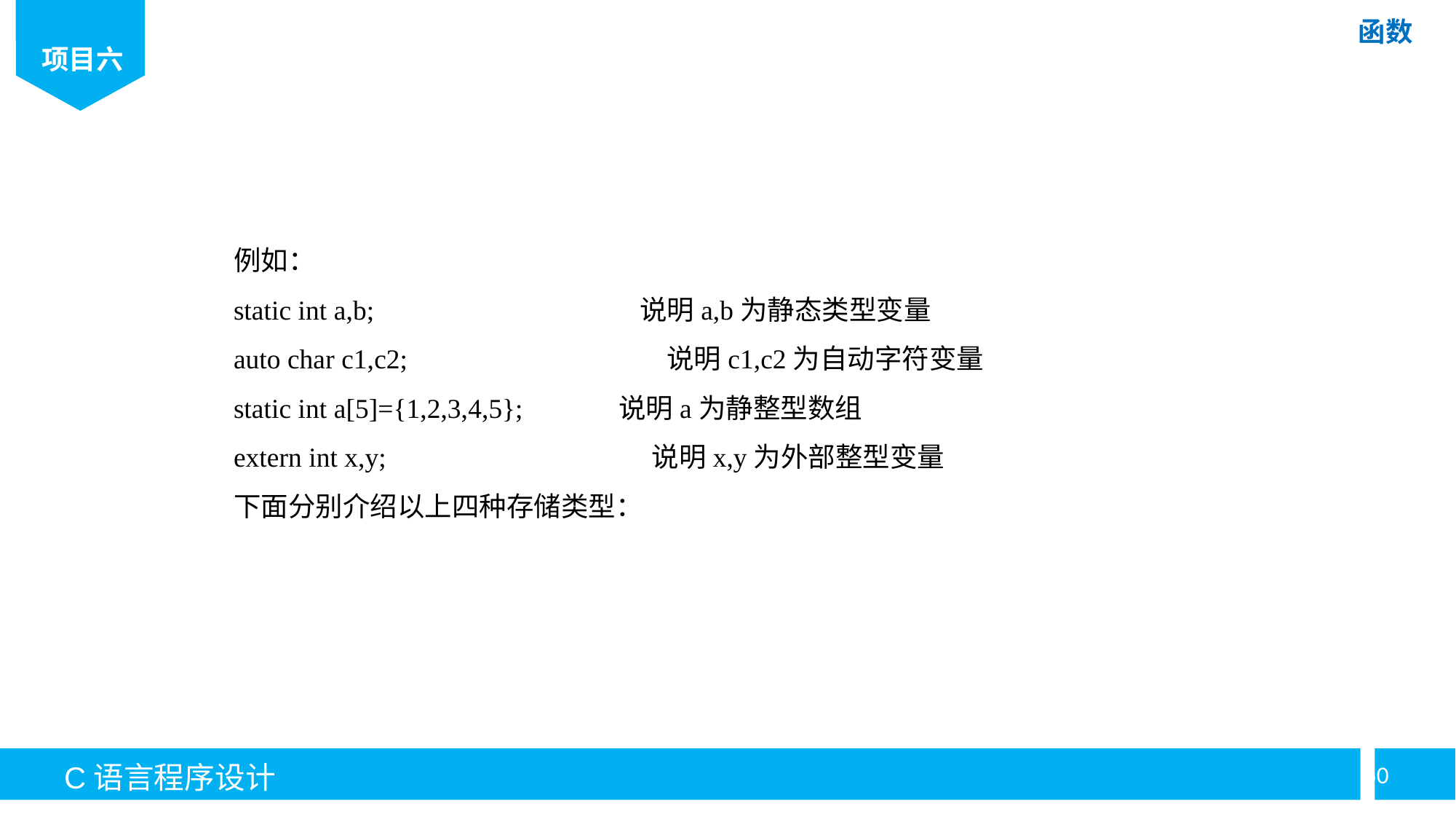

例如：
static int a,b; 　　　　　　　　 　说明a,b为静态类型变量
auto char c1,c2; 　　　　　　　　　说明c1,c2为自动字符变量
static int a[5]={1,2,3,4,5}; 　　　说明a为静整型数组
extern int x,y; 　　　　　　　　 　说明x,y为外部整型变量
下面分别介绍以上四种存储类型：